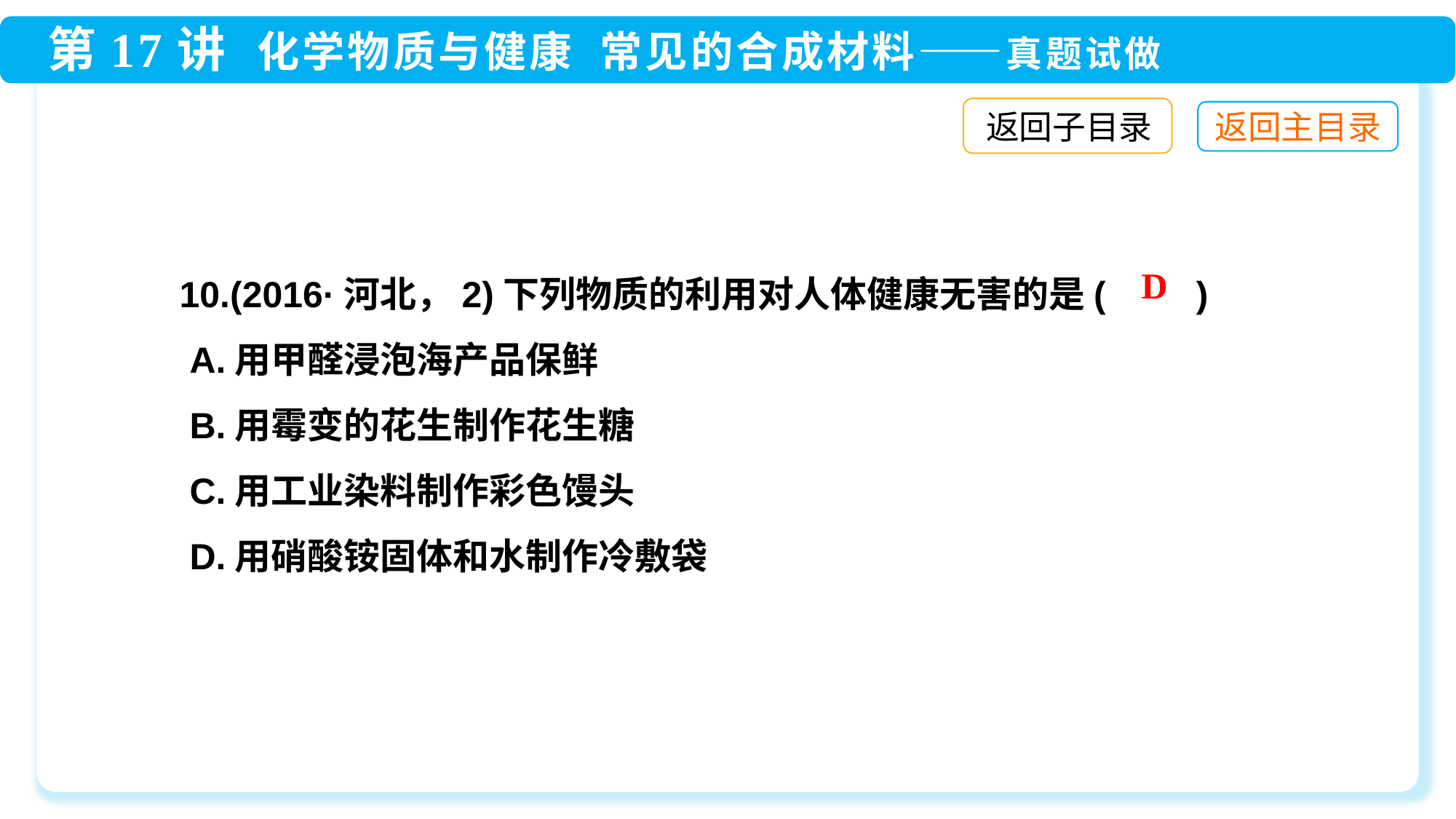

返回子目录

10.(2016·河北，2)下列物质的利用对人体健康无害的是(　　)
 A.用甲醛浸泡海产品保鲜
 B.用霉变的花生制作花生糖
 C.用工业染料制作彩色馒头
 D.用硝酸铵固体和水制作冷敷袋
D